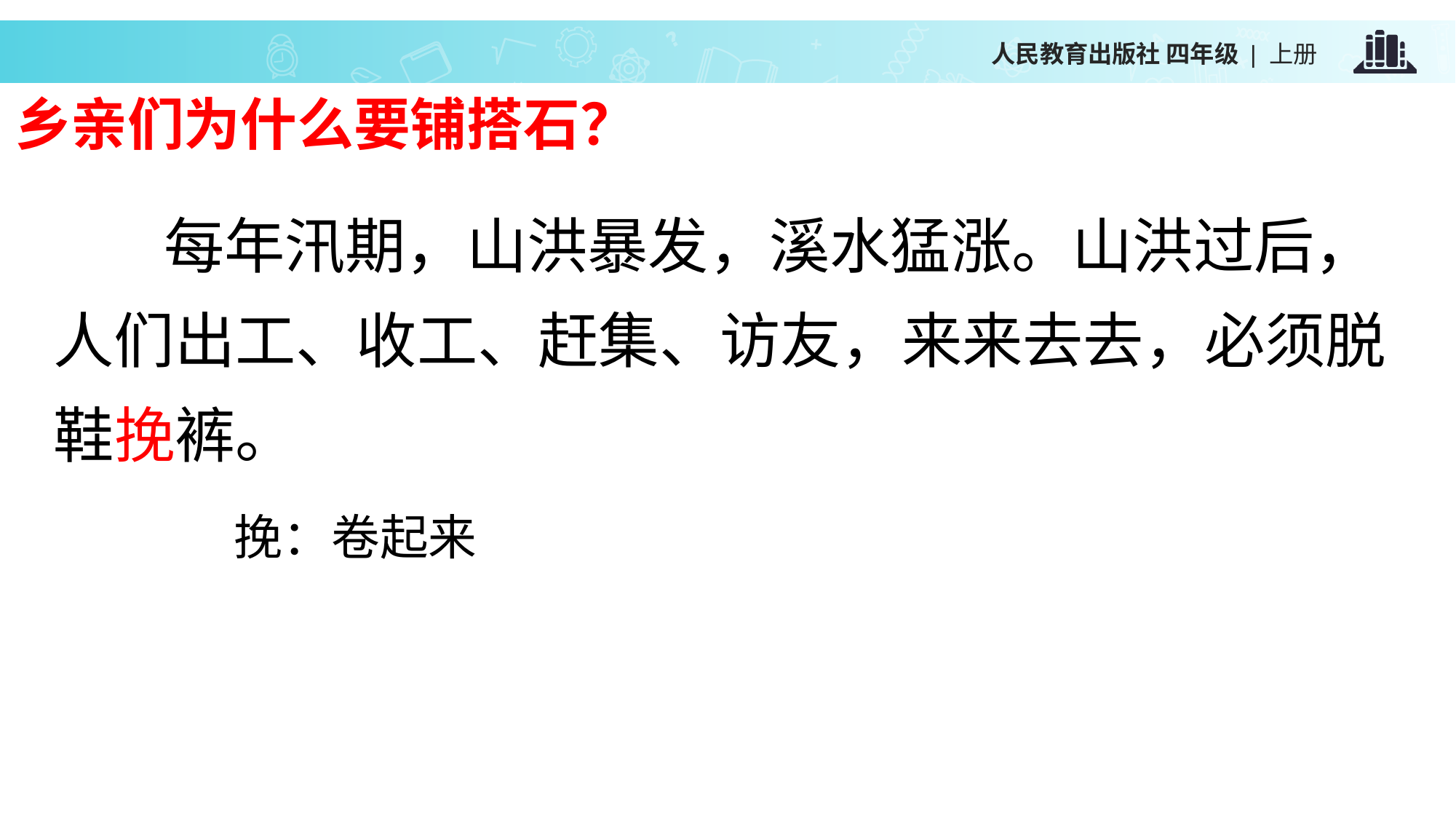

乡亲们为什么要铺搭石？
       每年汛期，山洪暴发，溪水猛涨。山洪过后，人们出工、收工、赶集、访友，来来去去，必须脱鞋挽裤。

挽：卷起来